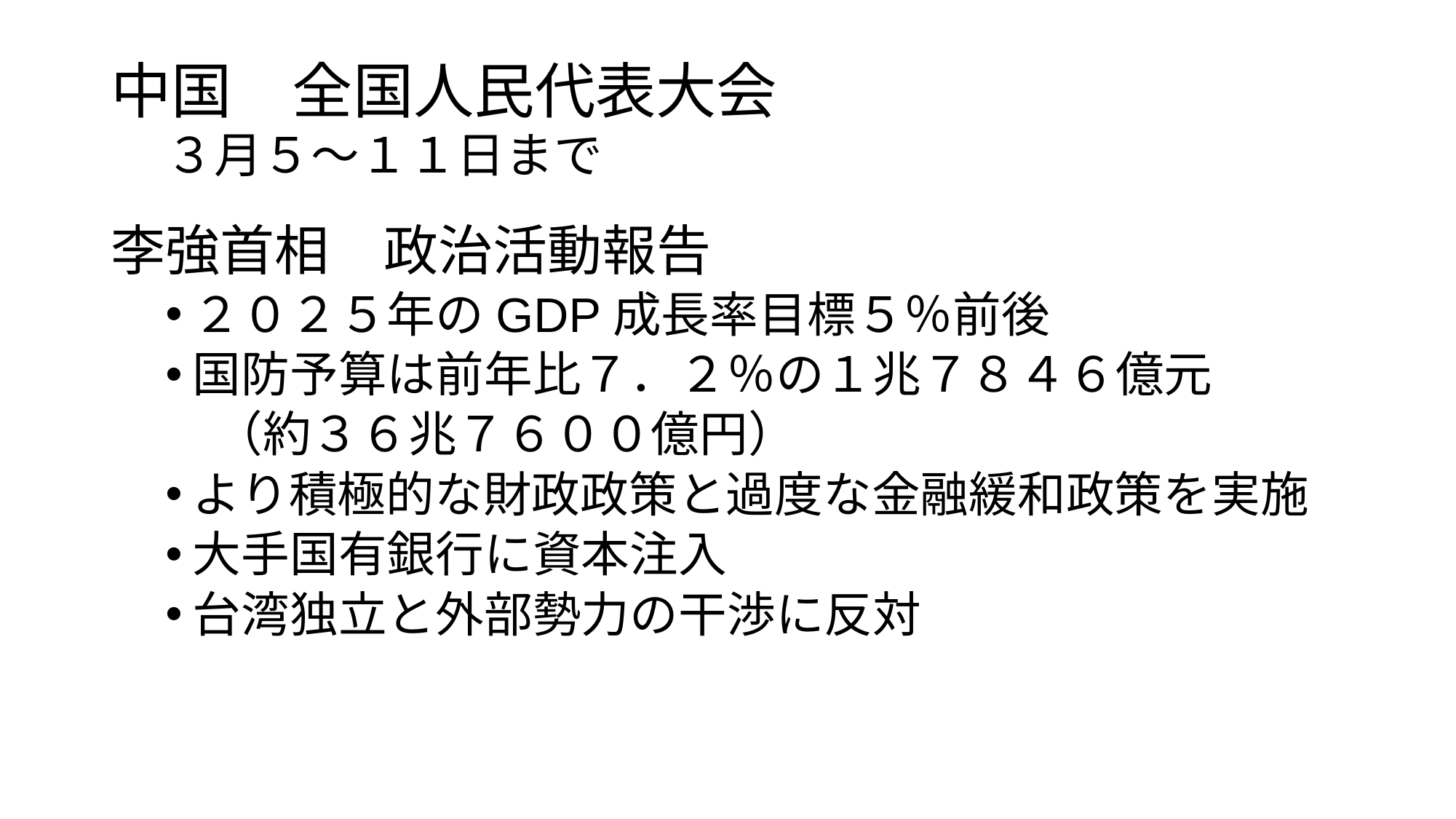

# 中国　全国人民代表大会 　３月５～１１日まで
李強首相　政治活動報告
２０２５年のGDP成長率目標５％前後
国防予算は前年比７．２％の１兆７８４６億元
　（約３６兆７６００億円）
より積極的な財政政策と過度な金融緩和政策を実施
大手国有銀行に資本注入
台湾独立と外部勢力の干渉に反対